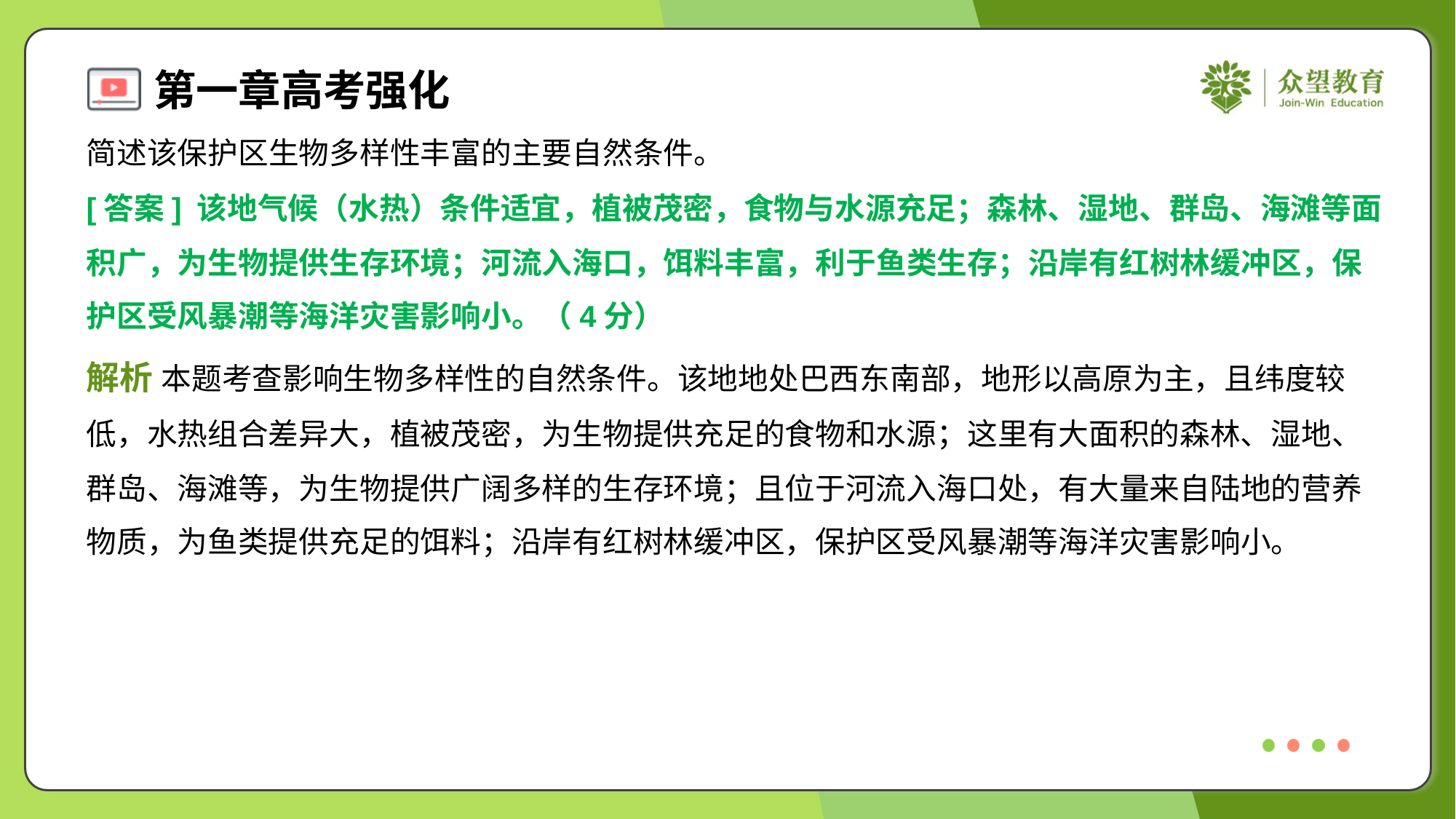

简述该保护区生物多样性丰富的主要自然条件。
[答案] 该地气候（水热）条件适宜，植被茂密，食物与水源充足；森林、湿地、群岛、海滩等面
积广，为生物提供生存环境；河流入海口，饵料丰富，利于鱼类生存；沿岸有红树林缓冲区，保
护区受风暴潮等海洋灾害影响小。（4分）
解析 本题考查影响生物多样性的自然条件。该地地处巴西东南部，地形以高原为主，且纬度较
低，水热组合差异大，植被茂密，为生物提供充足的食物和水源；这里有大面积的森林、湿地、
群岛、海滩等，为生物提供广阔多样的生存环境；且位于河流入海口处，有大量来自陆地的营养
物质，为鱼类提供充足的饵料；沿岸有红树林缓冲区，保护区受风暴潮等海洋灾害影响小。